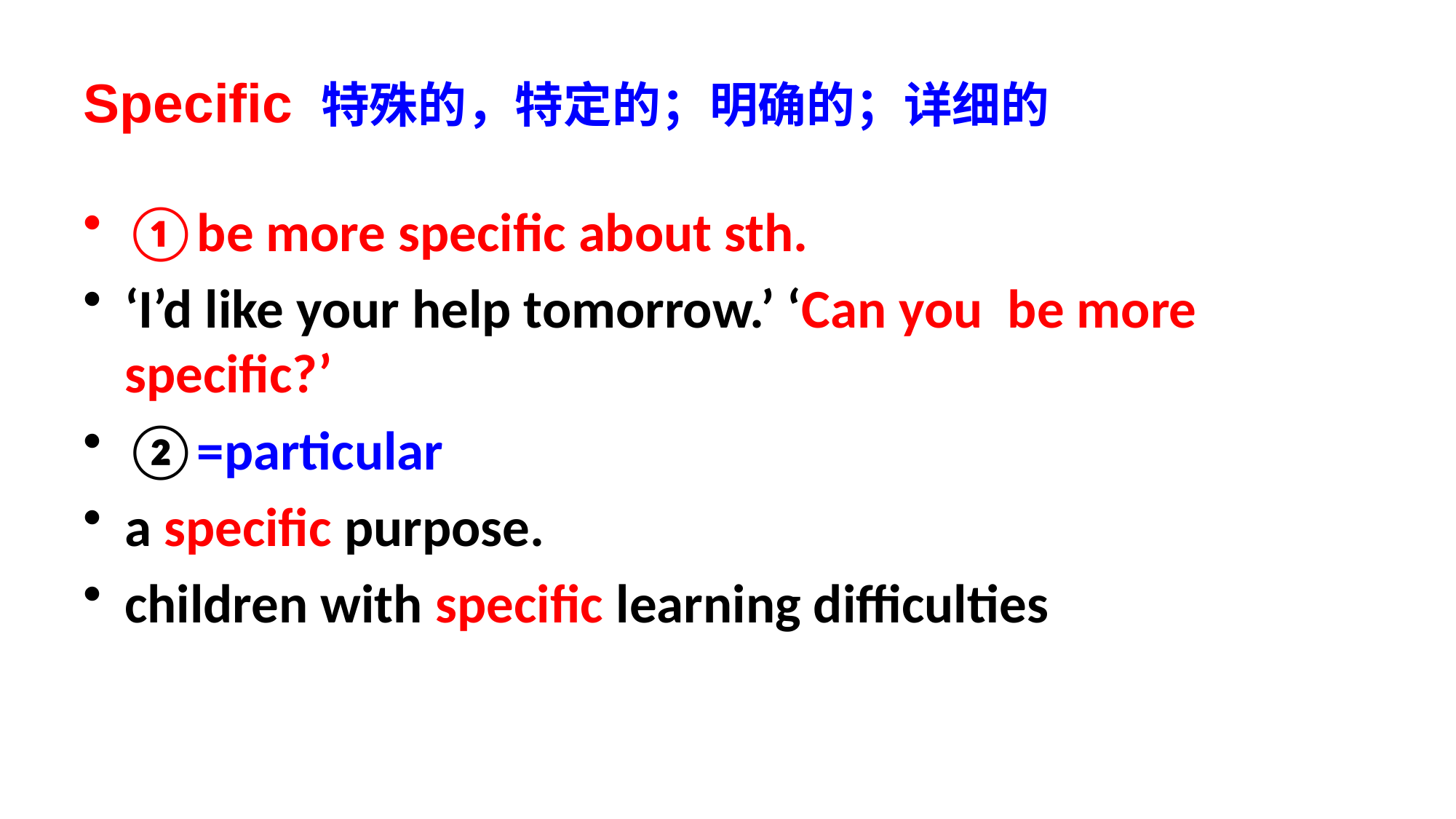

# Specific 特殊的，特定的；明确的；详细的
①be more specific about sth.
‘I’d like your help tomorrow.’ ‘Can you  be more specific?’
②=particular
a specific purpose.
children with specific learning difficulties